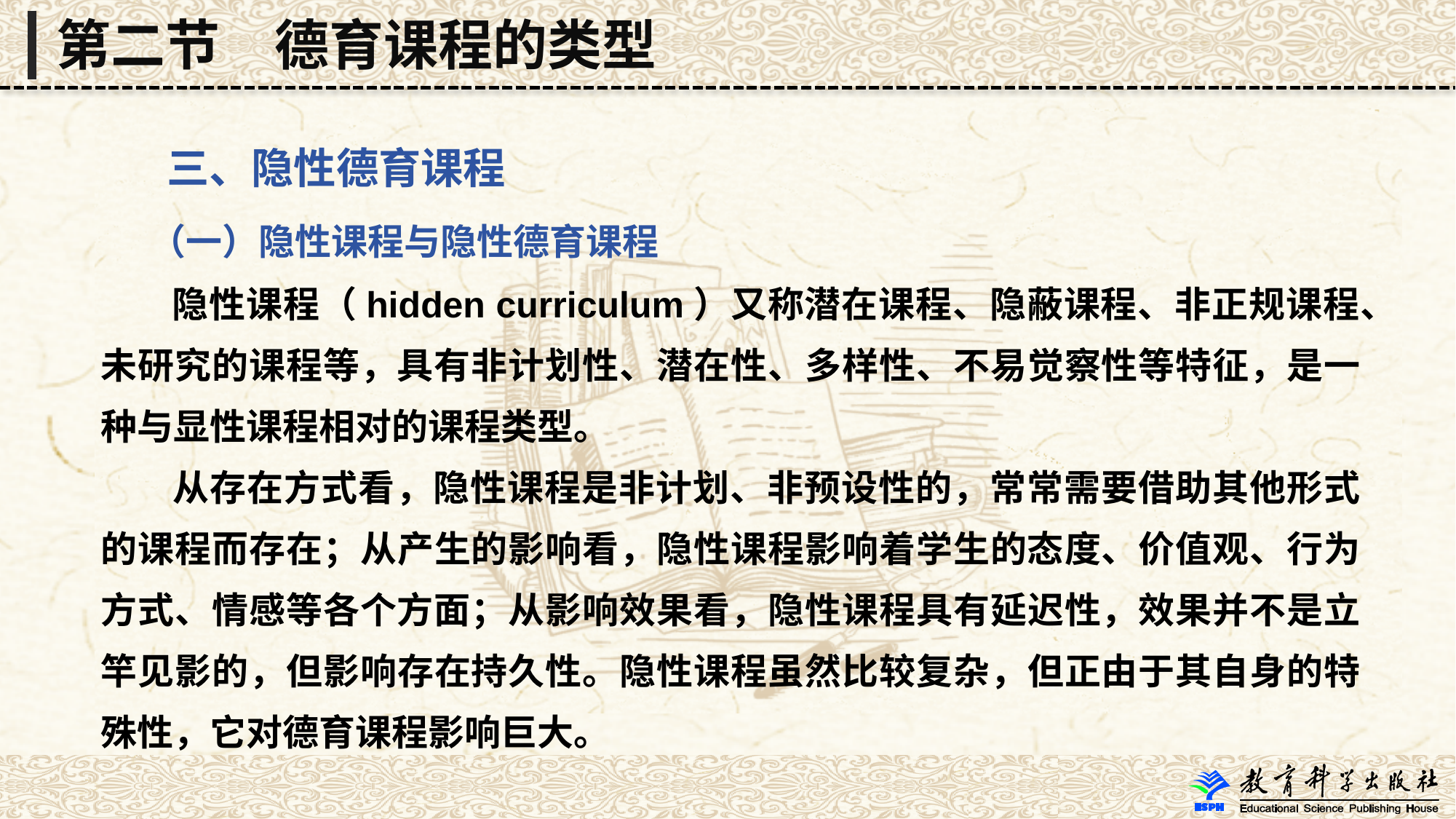

第二节　德育课程的类型
       三、隐性德育课程
    （一）隐性课程与隐性德育课程
       隐性课程（hidden curriculum）又称潜在课程、隐蔽课程、非正规课程、
未研究的课程等，具有非计划性、潜在性、多样性、不易觉察性等特征，是一种与显性课程相对的课程类型。
       从存在方式看，隐性课程是非计划、非预设性的，常常需要借助其他形式的课程而存在；从产生的影响看，隐性课程影响着学生的态度、价值观、行为方式、情感等各个方面；从影响效果看，隐性课程具有延迟性，效果并不是立竿见影的，但影响存在持久性。隐性课程虽然比较复杂，但正由于其自身的特殊性，它对德育课程影响巨大。